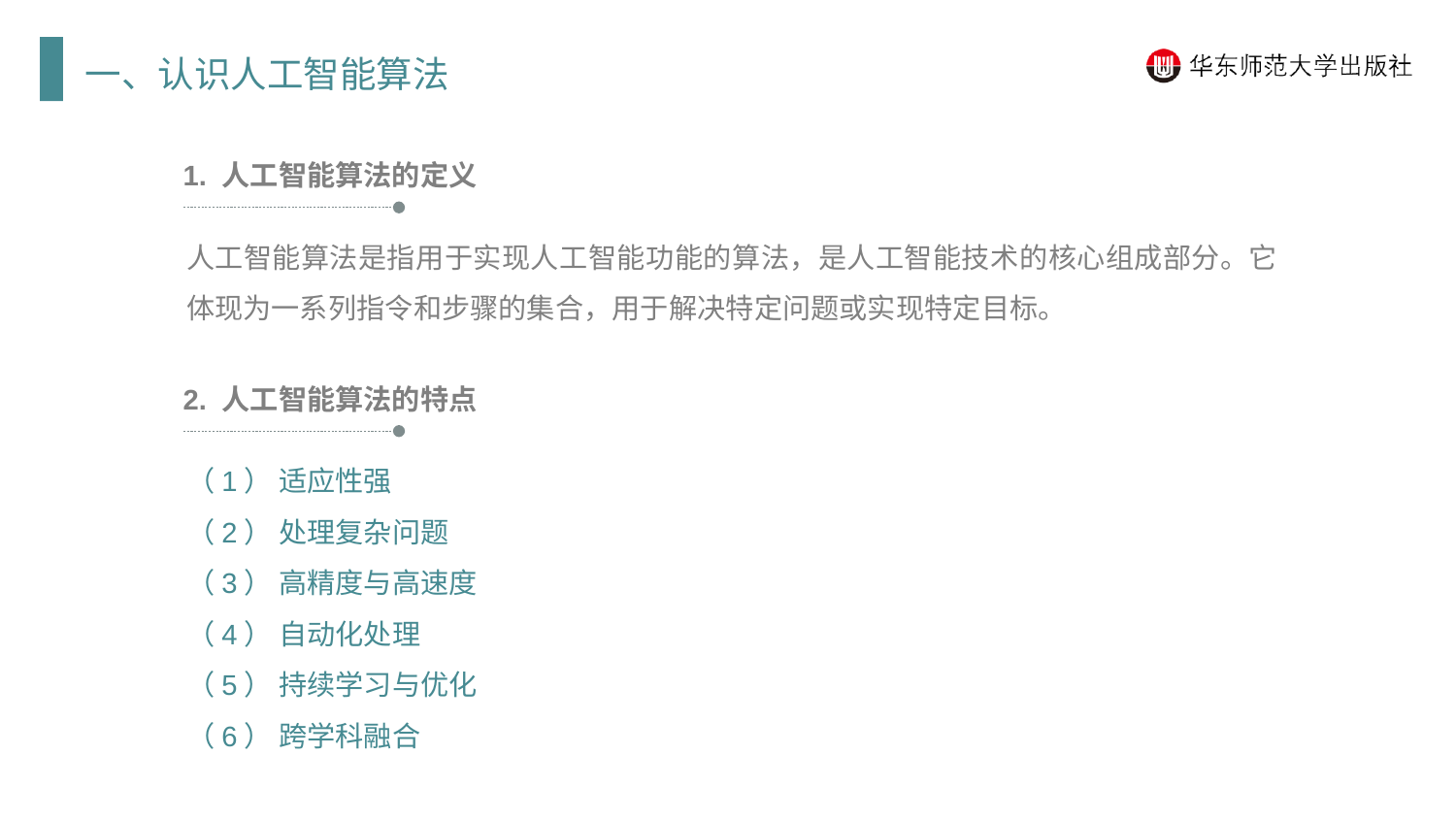

一、认识人工智能算法
1. 人工智能算法的定义
人工智能算法是指用于实现人工智能功能的算法，是人工智能技术的核心组成部分。它体现为一系列指令和步骤的集合，用于解决特定问题或实现特定目标。
2. 人工智能算法的特点
（1） 适应性强
（2） 处理复杂问题
（3） 高精度与高速度
（4） 自动化处理
（5） 持续学习与优化
（6） 跨学科融合